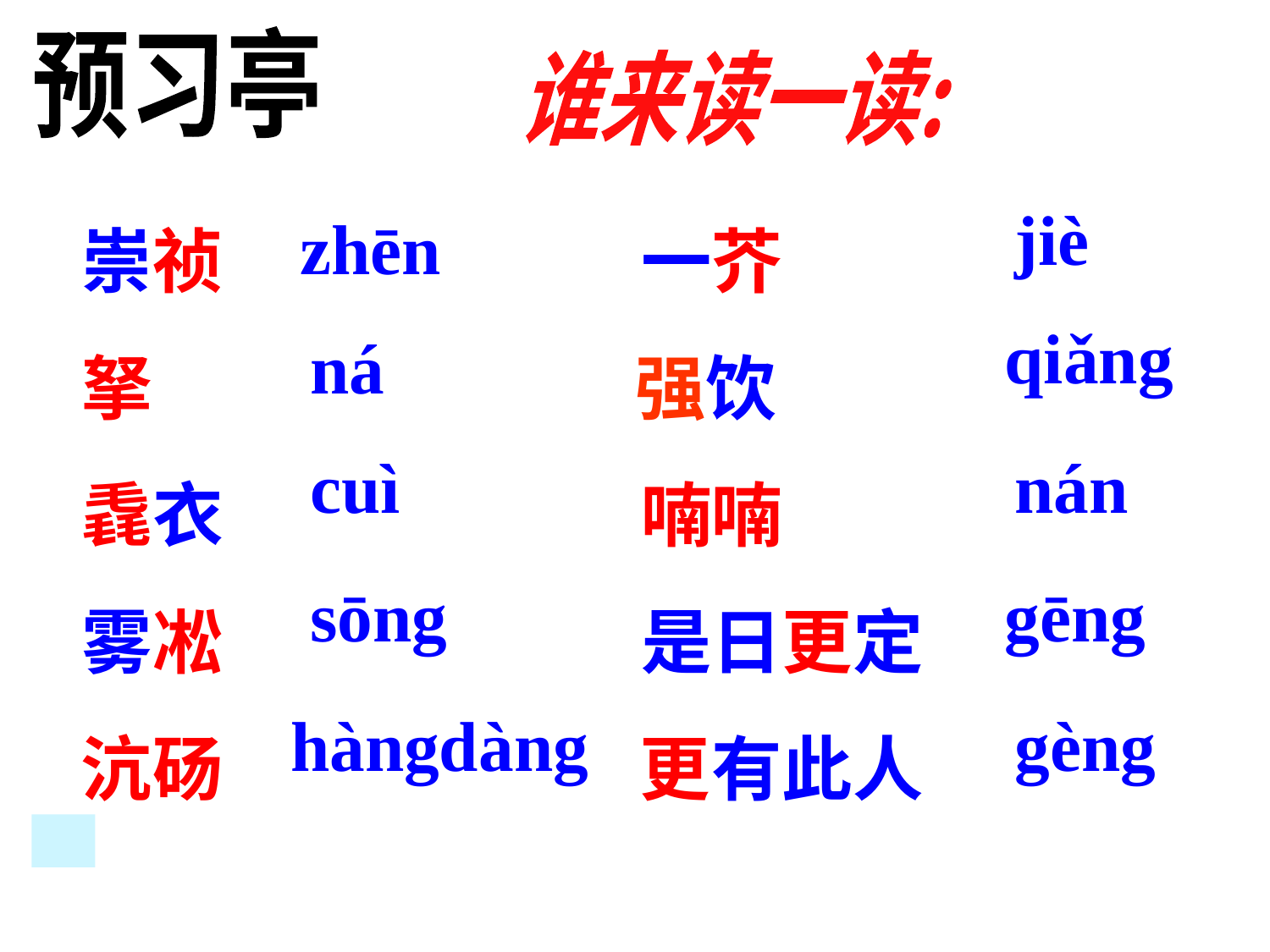

预习亭
谁来读一读:
崇祯                          一芥
拏                              强饮
毳衣                          喃喃
雾凇                          是日更定
沆砀                          更有此人
jiè
zhēn
qiǎng
ná
cuì
nán

sōng
gēng
hàngdàng
gèng